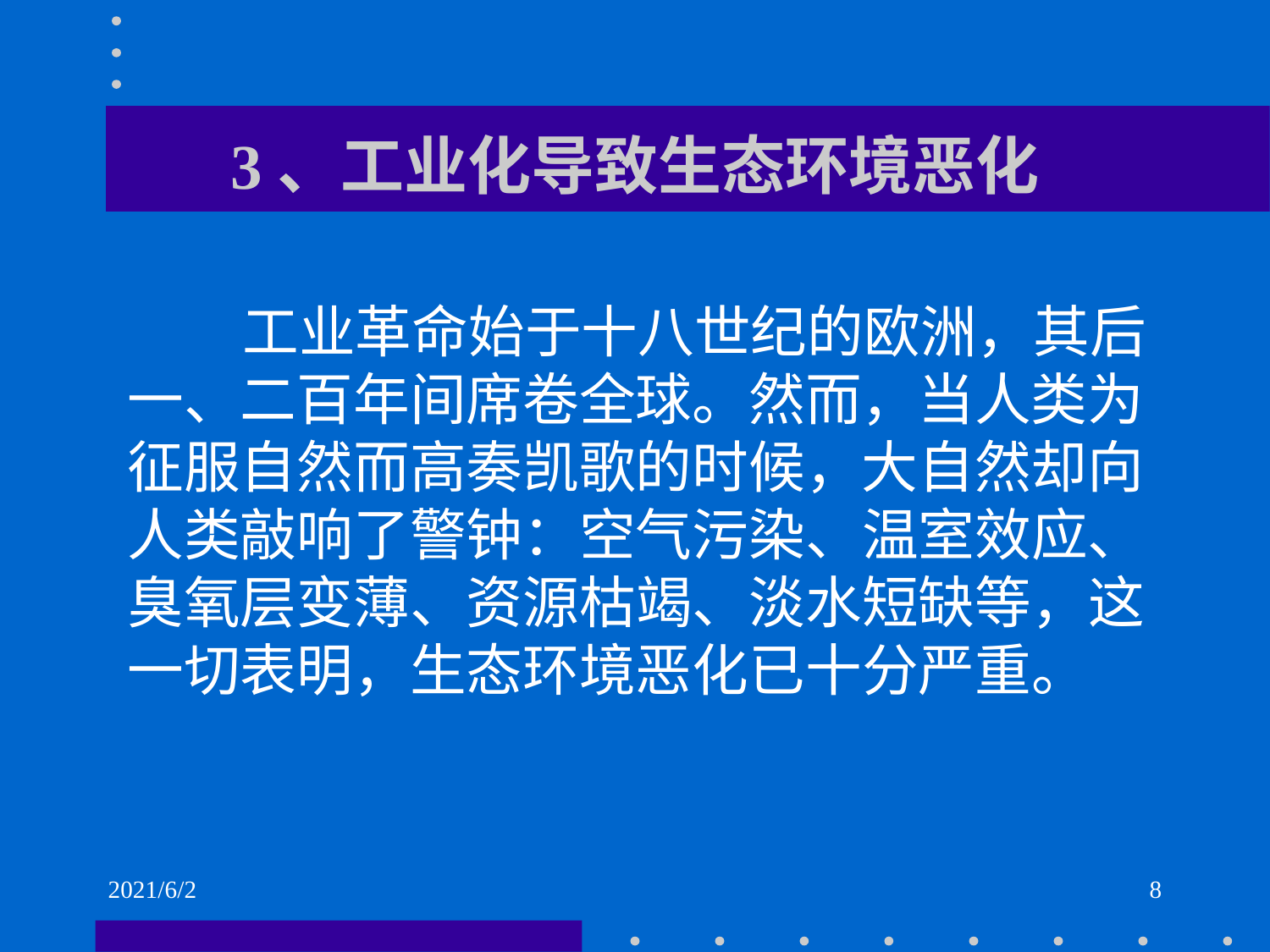

# 3、工业化导致生态环境恶化

        工业革命始于十八世纪的欧洲，其后一、二百年间席卷全球。然而，当人类为征服自然而高奏凯歌的时候，大自然却向人类敲响了警钟：空气污染、温室效应、臭氧层变薄、资源枯竭、淡水短缺等，这一切表明，生态环境恶化已十分严重。

2021/6/2
8